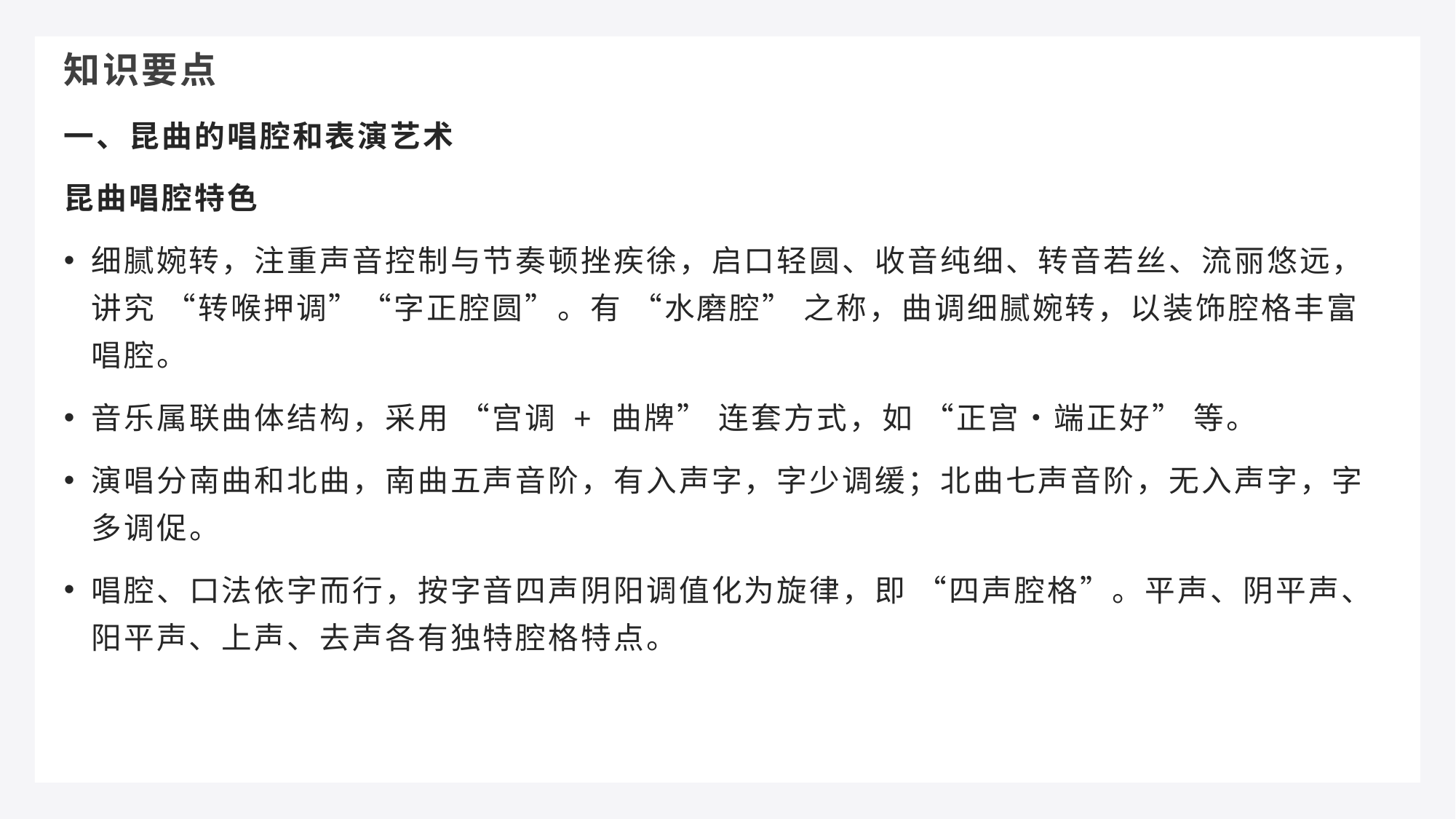

知识要点
一、昆曲的唱腔和表演艺术
昆曲唱腔特色
细腻婉转，注重声音控制与节奏顿挫疾徐，启口轻圆、收音纯细、转音若丝、流丽悠远，讲究 “转喉押调”“字正腔圆”。有 “水磨腔” 之称，曲调细腻婉转，以装饰腔格丰富唱腔。
音乐属联曲体结构，采用 “宫调 + 曲牌” 连套方式，如 “正宫・端正好” 等。
演唱分南曲和北曲，南曲五声音阶，有入声字，字少调缓；北曲七声音阶，无入声字，字多调促。
唱腔、口法依字而行，按字音四声阴阳调值化为旋律，即 “四声腔格”。平声、阴平声、阳平声、上声、去声各有独特腔格特点。